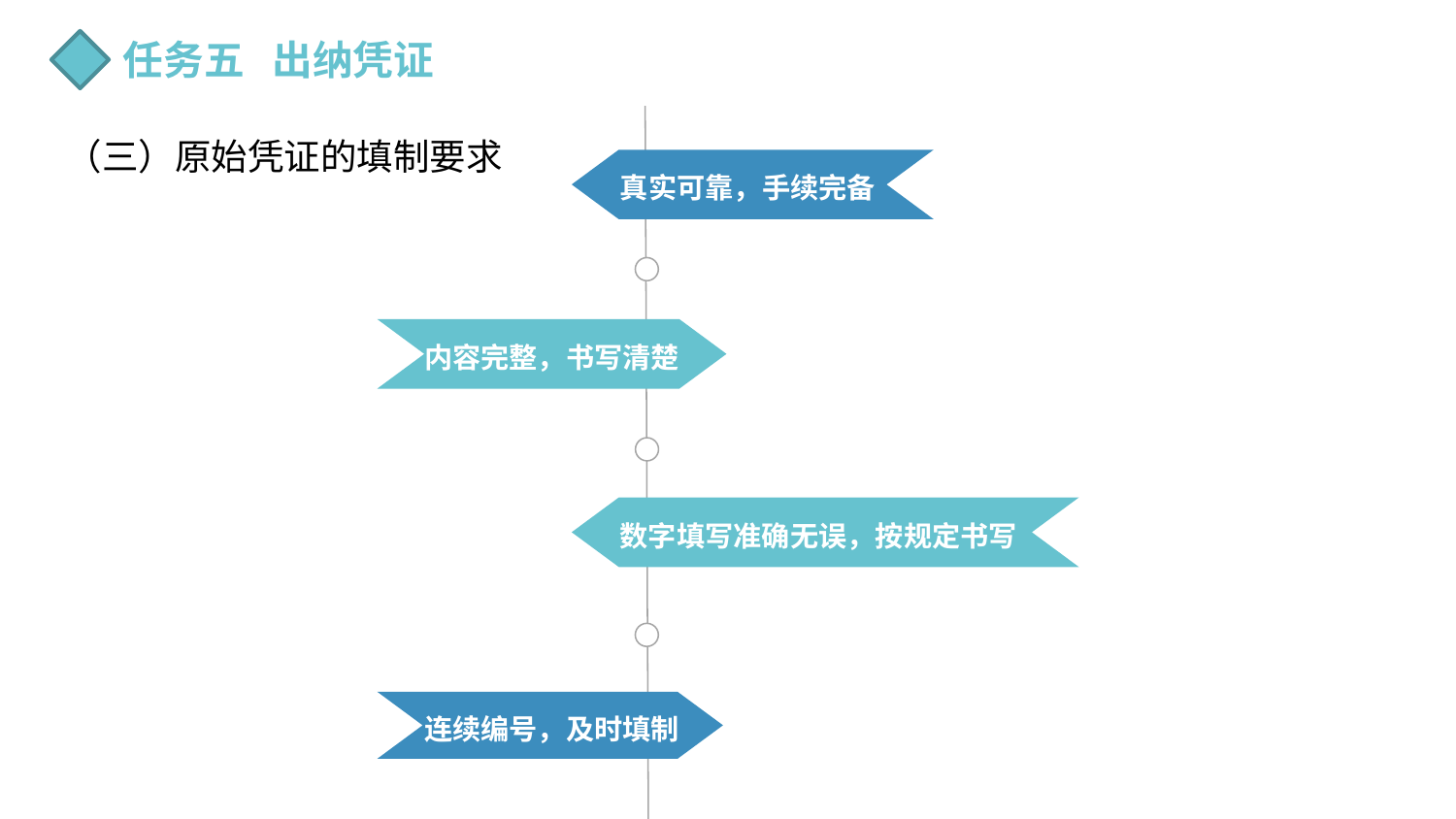

任务五   出纳凭证

（三）原始凭证的填制要求

真实可靠，手续完备

内容完整，书写清楚

数字填写准确无误，按规定书写

连续编号，及时填制